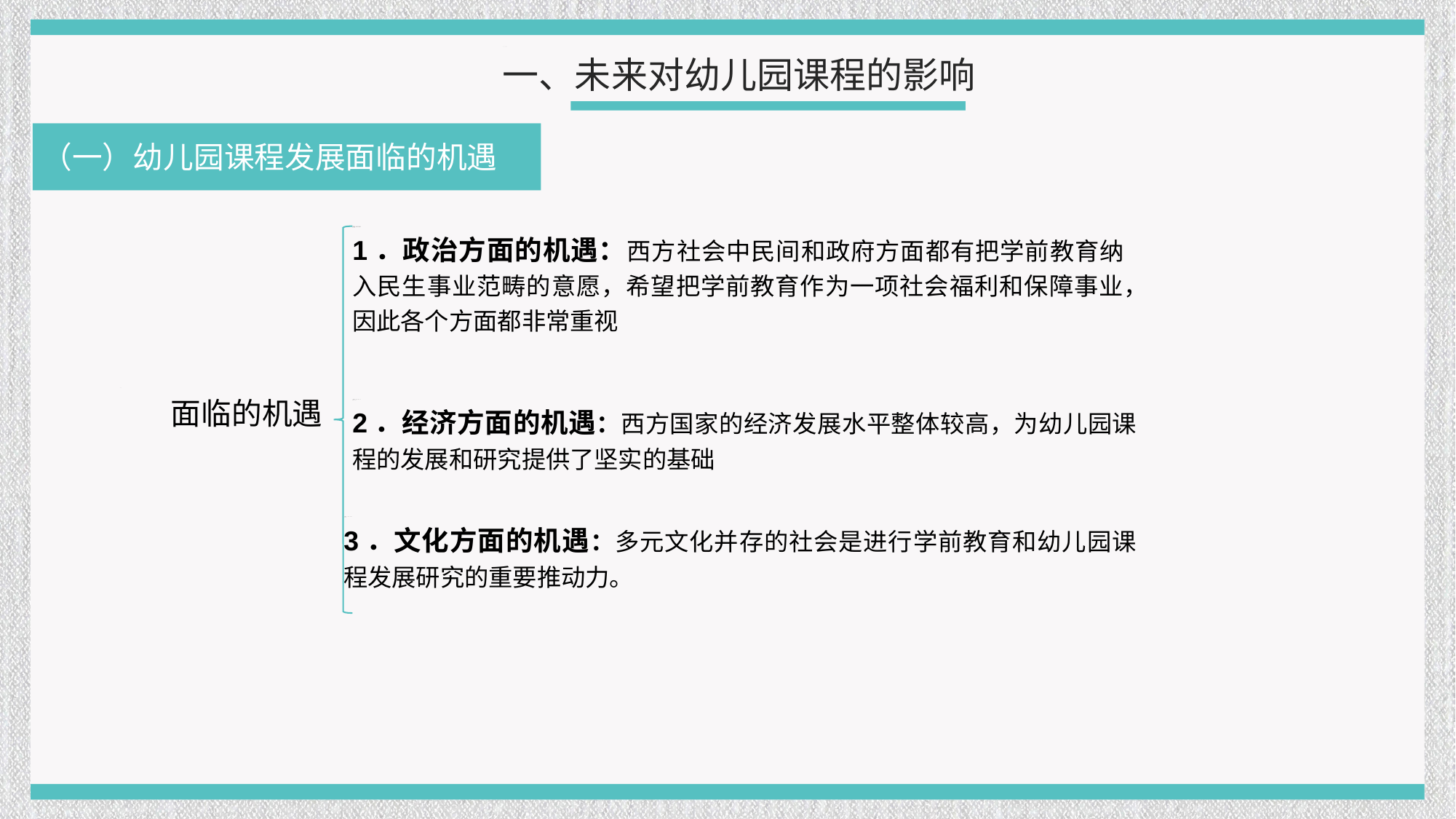

一、未来对幼儿园课程的影响

（一）幼儿园课程发展面临的机遇

1．政治方面的机遇：西方社会中民间和政府方面都有把学前教育纳入民生事业范畴的意愿，希望把学前教育作为一项社会福利和保障事业，因此各个方面都非常重视
面临的机遇
2．经济方面的机遇：西方国家的经济发展水平整体较高，为幼儿园课程的发展和研究提供了坚实的基础
3．文化方面的机遇：多元文化并存的社会是进行学前教育和幼儿园课程发展研究的重要推动力。